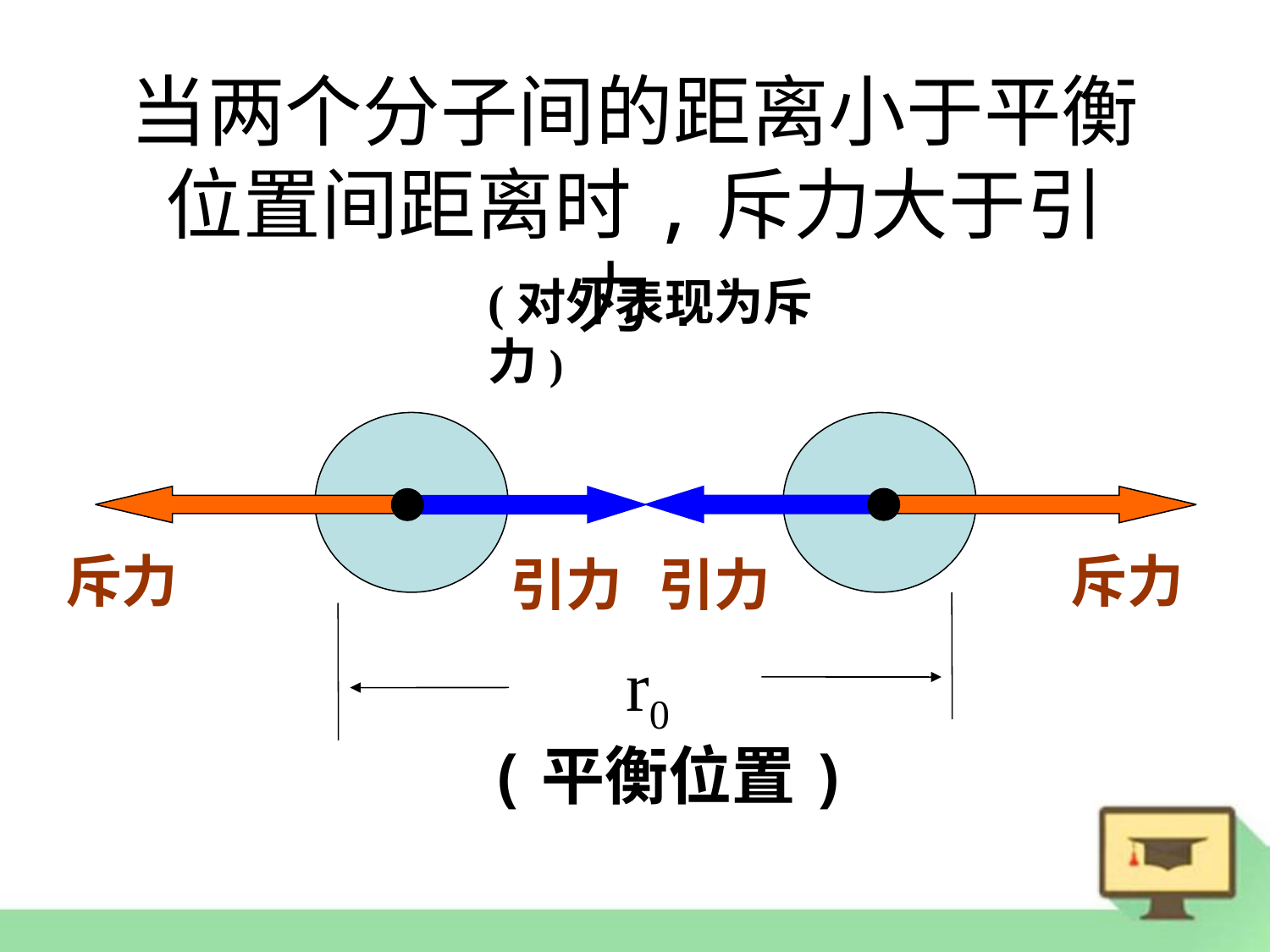

# 当两个分子间的距离小于平衡位置间距离时,斥力大于引力.
(对外表现为斥力)

斥力
引力
引力
斥力

r0

(平衡位置)